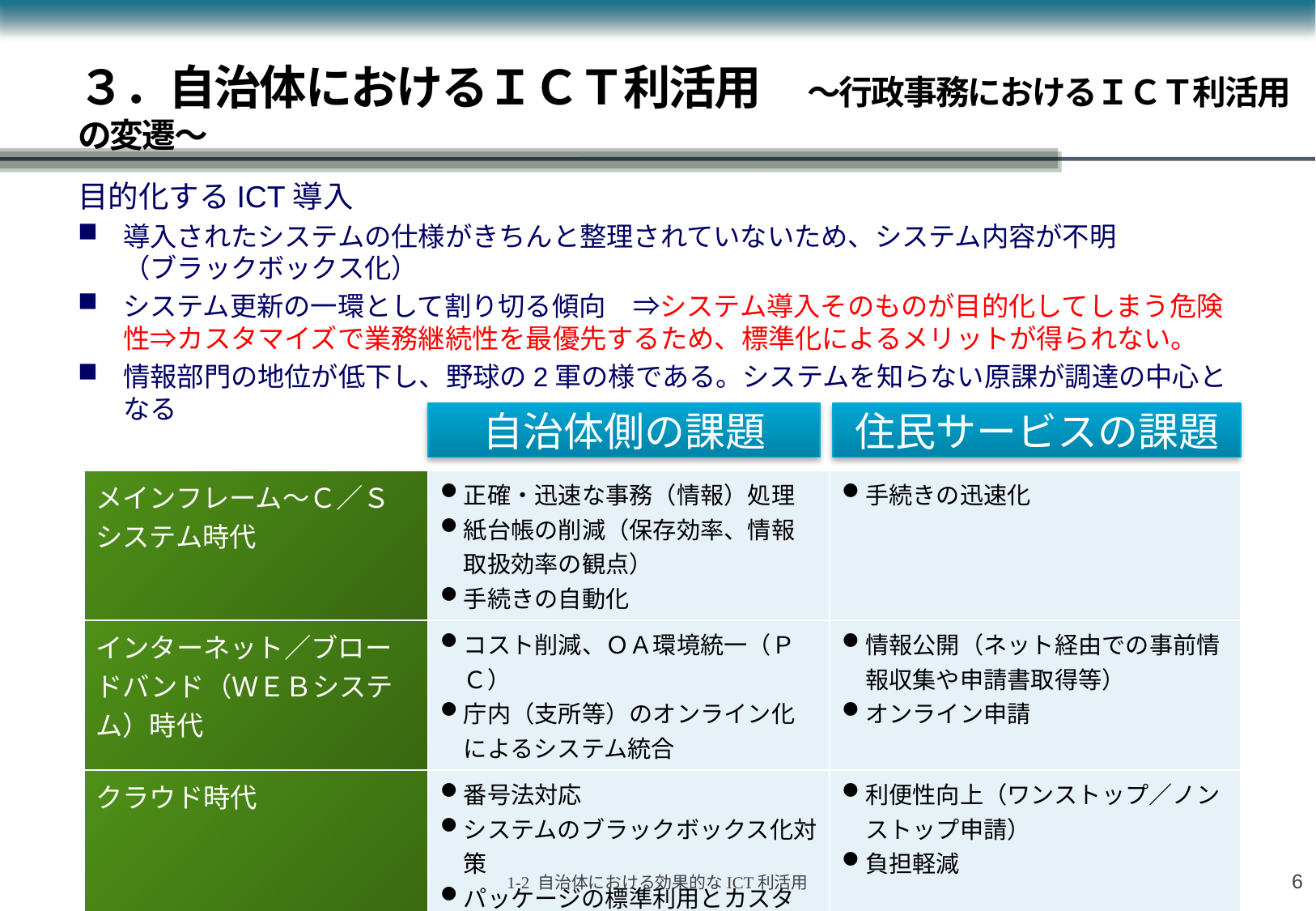

# ３．自治体におけるＩＣＴ利活用　～行政事務におけるＩＣＴ利活用の変遷～
目的化するICT導入
導入されたシステムの仕様がきちんと整理されていないため、システム内容が不明
（ブラックボックス化）
システム更新の一環として割り切る傾向　⇒システム導入そのものが目的化してしまう危険性⇒カスタマイズで業務継続性を最優先するため、標準化によるメリットが得られない。
情報部門の地位が低下し、野球の2軍の様である。システムを知らない原課が調達の中心となる
自治体側の課題
住民サービスの課題
| メインフレーム～Ｃ／Ｓシステム時代 | 正確・迅速な事務（情報）処理 紙台帳の削減（保存効率、情報取扱効率の観点） 手続きの自動化 | 手続きの迅速化 |
| --- | --- | --- |
| インターネット／ブロードバンド（ＷＥＢシステム）時代 | コスト削減、ＯＡ環境統一（ＰＣ） 庁内（支所等）のオンライン化によるシステム統合 | 情報公開（ネット経由での事前情報収集や申請書取得等） オンライン申請 |
| クラウド時代 | 番号法対応 システムのブラックボックス化対策 パッケージの標準利用とカスタマイズ対策 | 利便性向上（ワンストップ／ノンストップ申請） 負担軽減 |
6
1-2 自治体における効果的なICT利活用